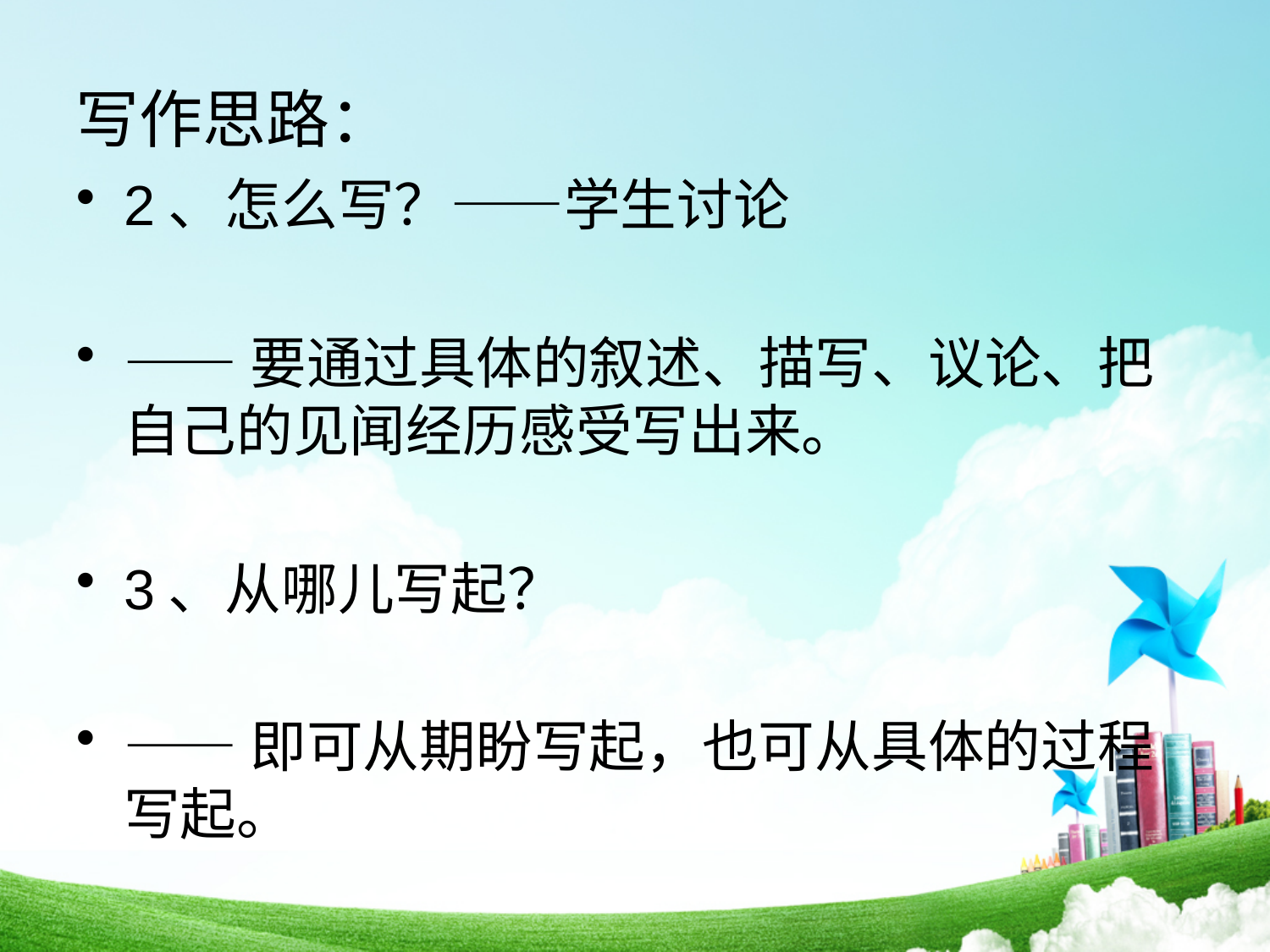

# 写作思路：
2、怎么写？——学生讨论

——要通过具体的叙述、描写、议论、把自己的见闻经历感受写出来。

3、从哪儿写起？

——即可从期盼写起，也可从具体的过程写起。